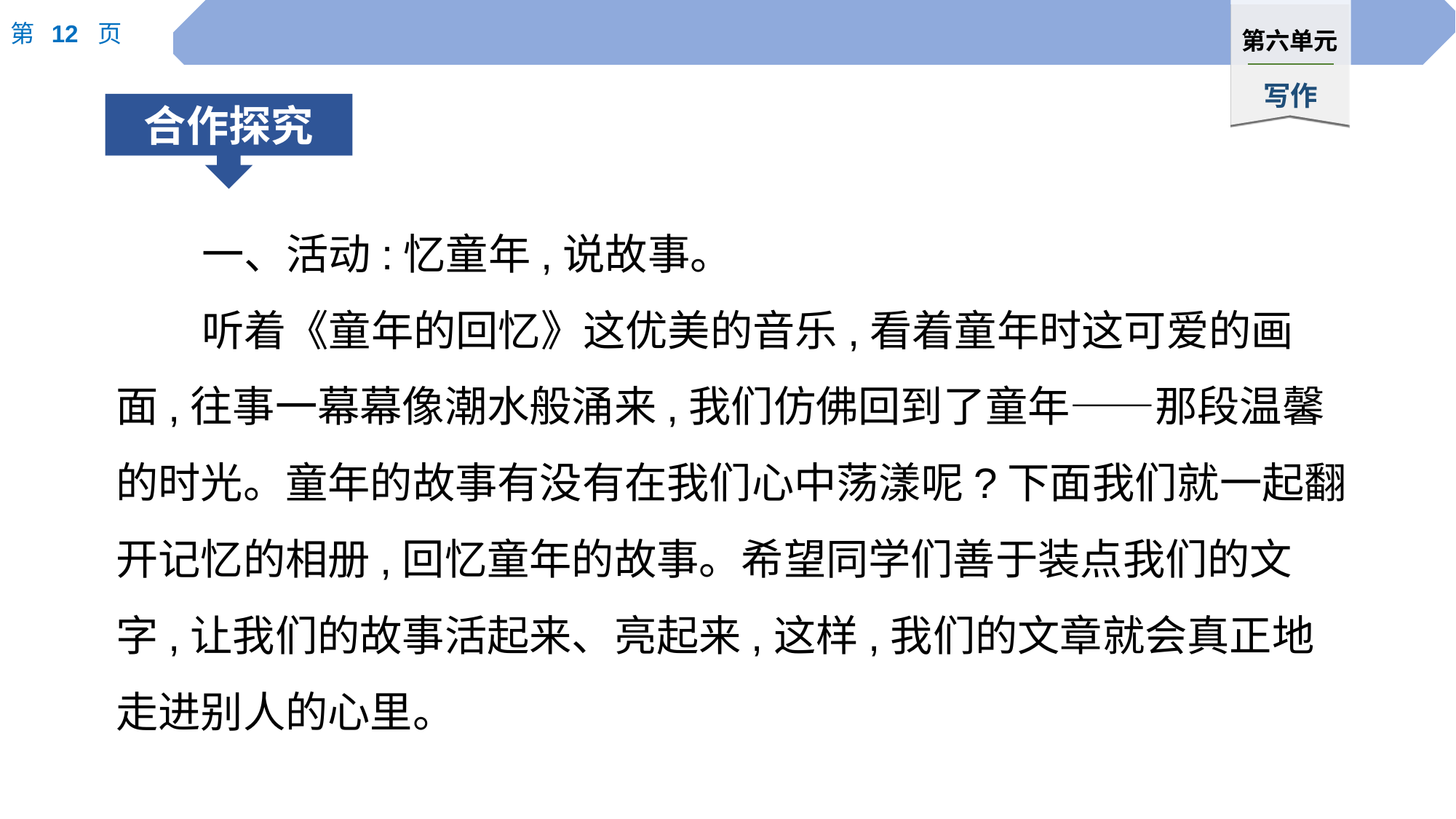

一、活动:忆童年,说故事。
听着《童年的回忆》这优美的音乐,看着童年时这可爱的画面,往事一幕幕像潮水般涌来,我们仿佛回到了童年——那段温馨的时光。童年的故事有没有在我们心中荡漾呢?下面我们就一起翻开记忆的相册,回忆童年的故事。希望同学们善于装点我们的文字,让我们的故事活起来、亮起来,这样,我们的文章就会真正地走进别人的心里。